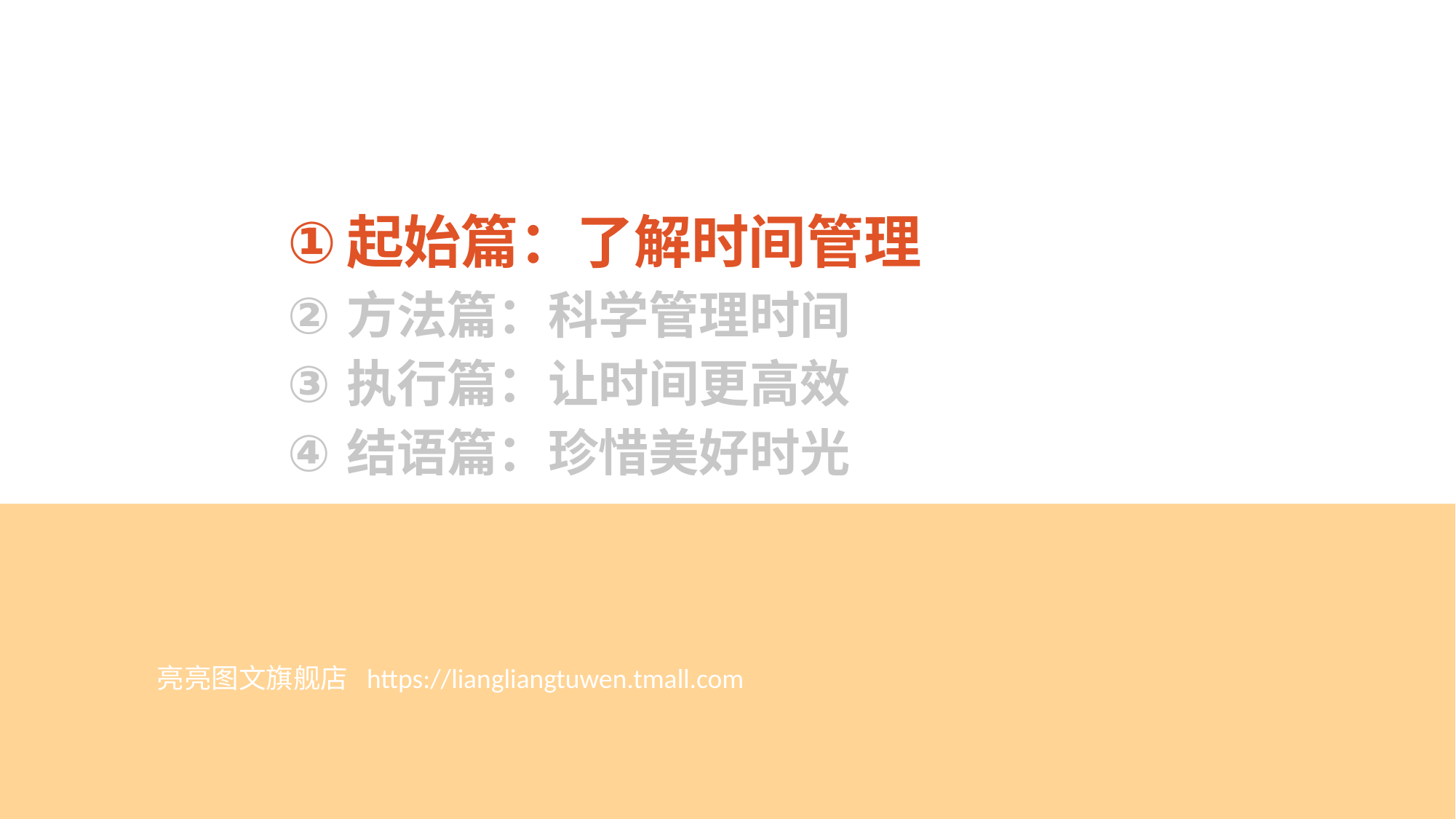

起始篇：了解时间管理
方法篇：科学管理时间
执行篇：让时间更高效
结语篇：珍惜美好时光

亮亮图文旗舰店  https://liangliangtuwen.tmall.com